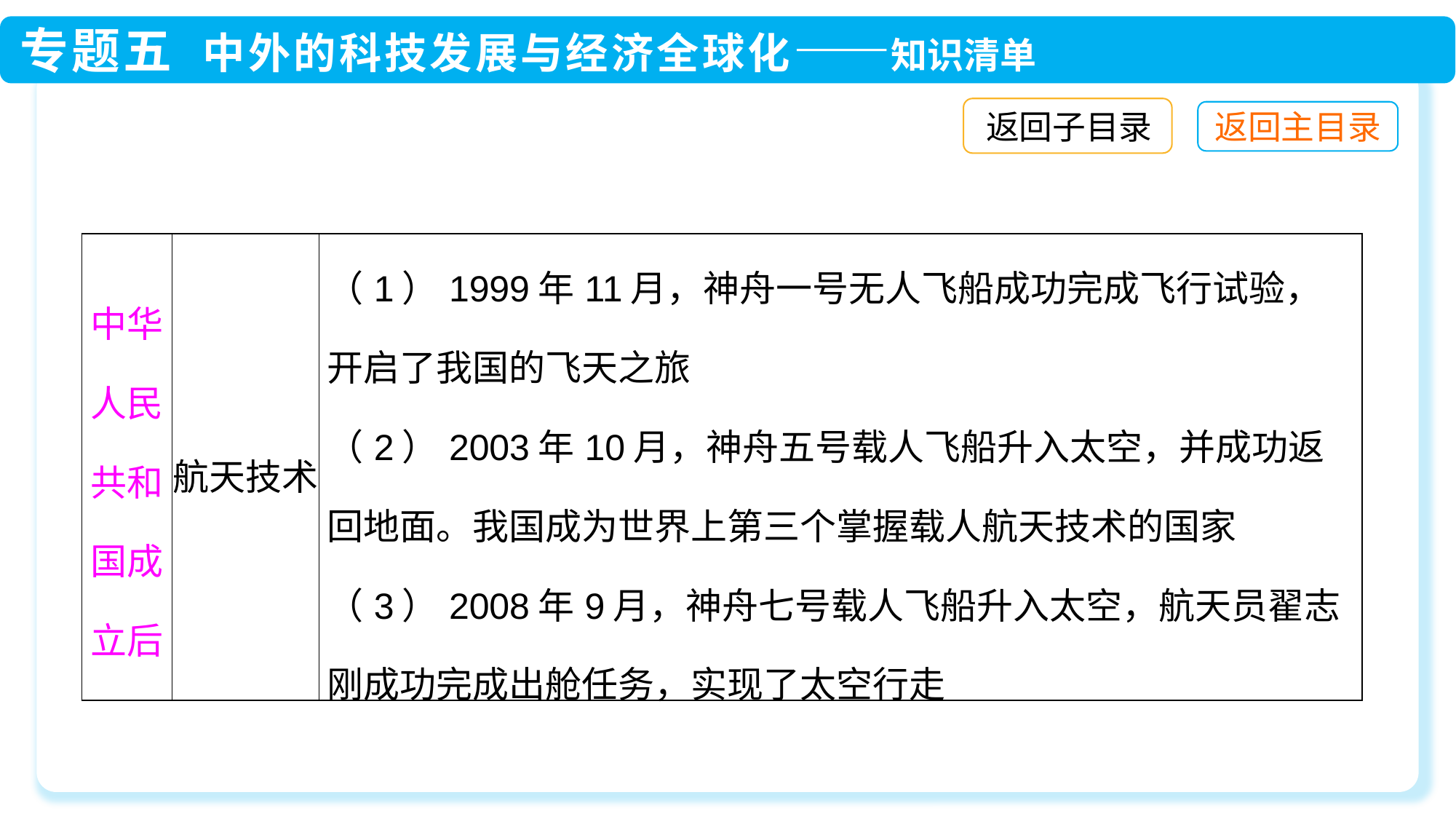

返回子目录
| 中华人民共和国成立后 | 航天技术 | （1）1999年11月，神舟一号无人飞船成功完成飞行试验，开启了我国的飞天之旅 （2）2003年10月，神舟五号载人飞船升入太空，并成功返回地面。我国成为世界上第三个掌握载人航天技术的国家 （3）2008年9月，神舟七号载人飞船升入太空，航天员翟志刚成功完成出舱任务，实现了太空行走 |
| --- | --- | --- |